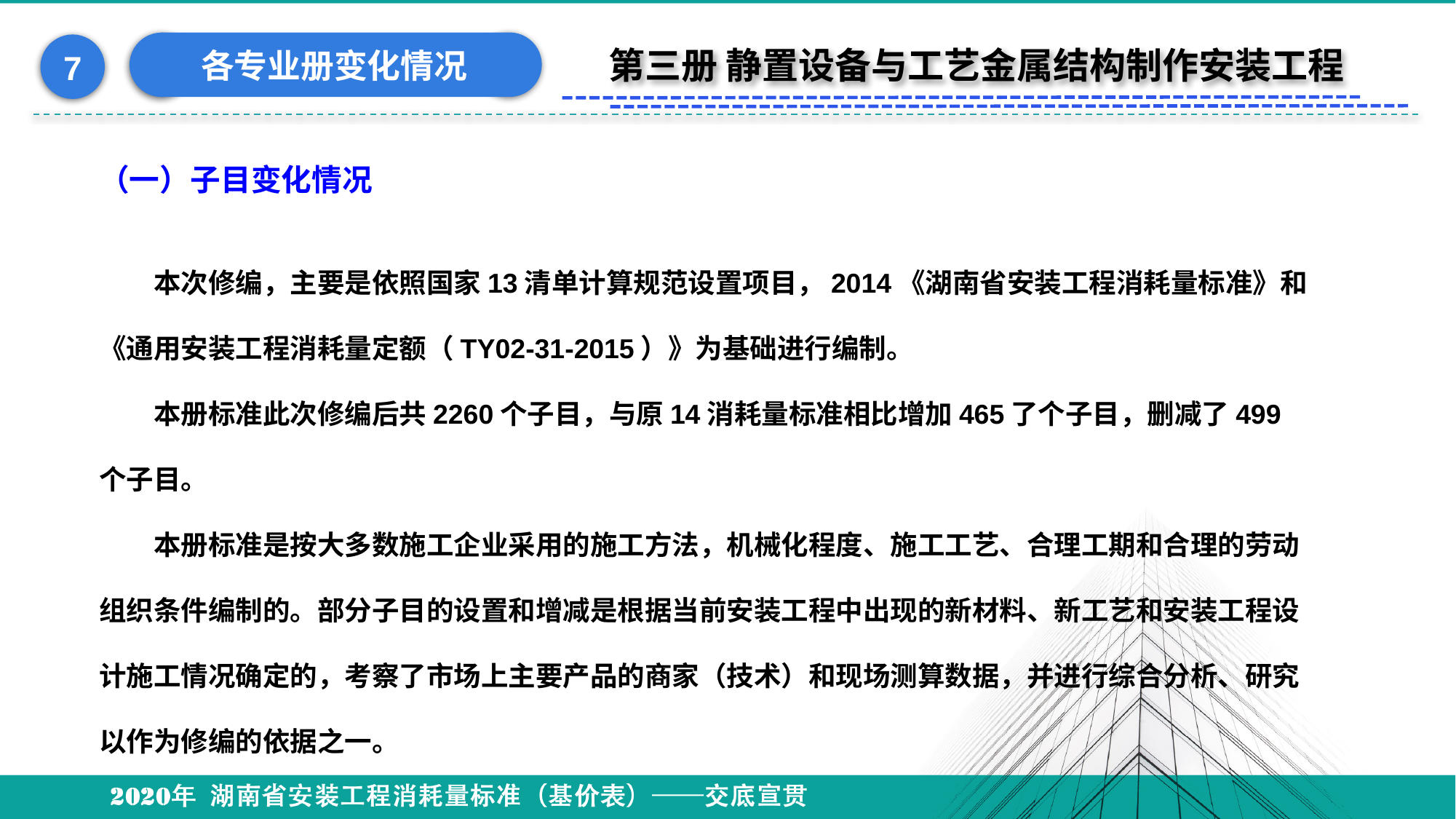

各专业册变化情况

7
第三册 静置设备与工艺金属结构制作安装工程
（一）子目变化情况

本次修编，主要是依照国家13清单计算规范设置项目，2014《湖南省安装工程消耗量标准》和《通用安装工程消耗量定额（TY02-31-2015）》为基础进行编制。
本册标准此次修编后共2260个子目，与原14消耗量标准相比增加465了个子目，删减了499个子目。
本册标准是按大多数施工企业采用的施工方法，机械化程度、施工工艺、合理工期和合理的劳动组织条件编制的。部分子目的设置和增减是根据当前安装工程中出现的新材料、新工艺和安装工程设计施工情况确定的，考察了市场上主要产品的商家（技术）和现场测算数据，并进行综合分析、研究以作为修编的依据之一。